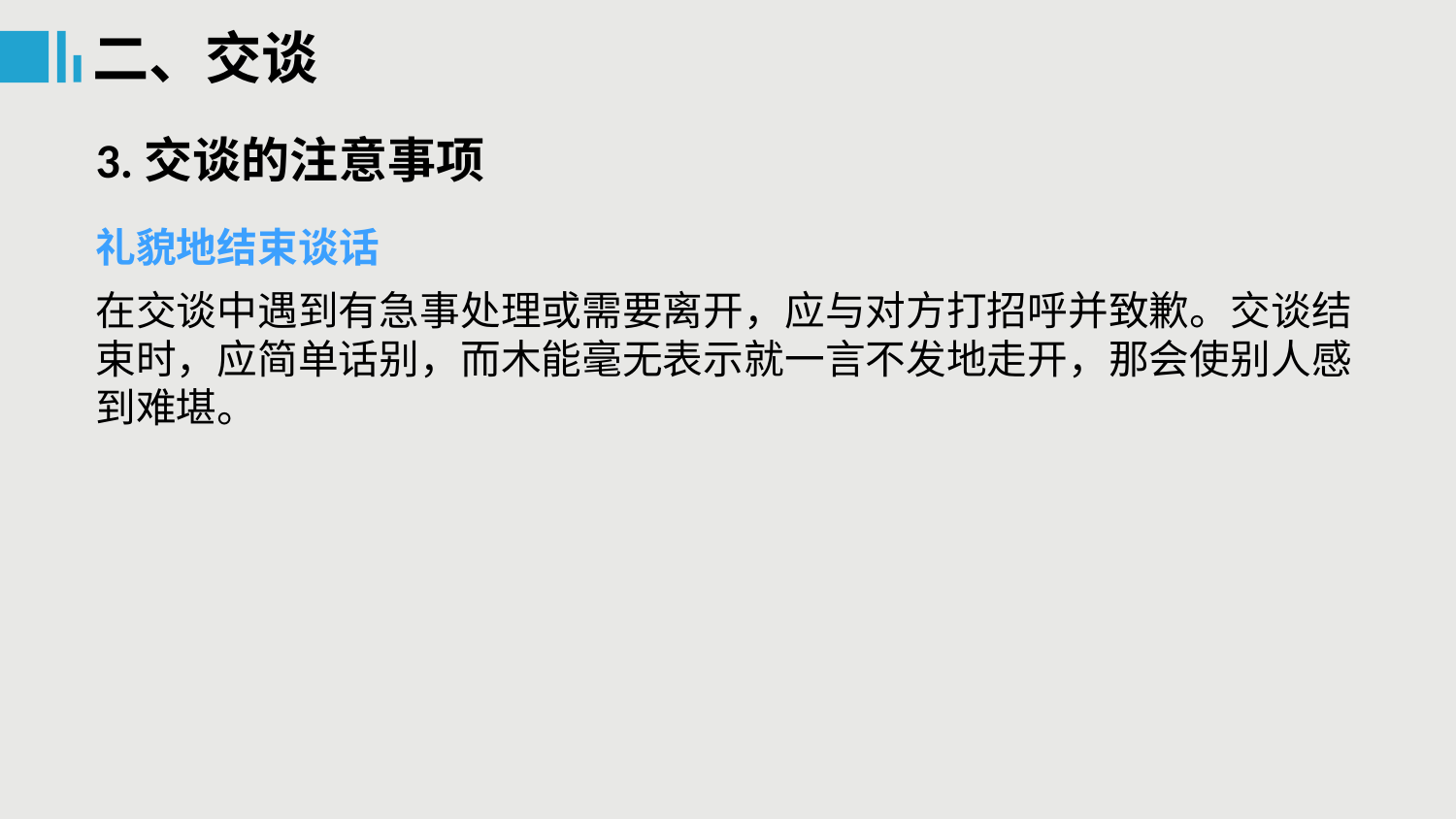

二、交谈

3.交谈的注意事项
礼貌地结束谈话
在交谈中遇到有急事处理或需要离开，应与对方打招呼并致歉。交谈结束时，应简单话别，而木能毫无表示就一言不发地走开，那会使别人感到难堪。